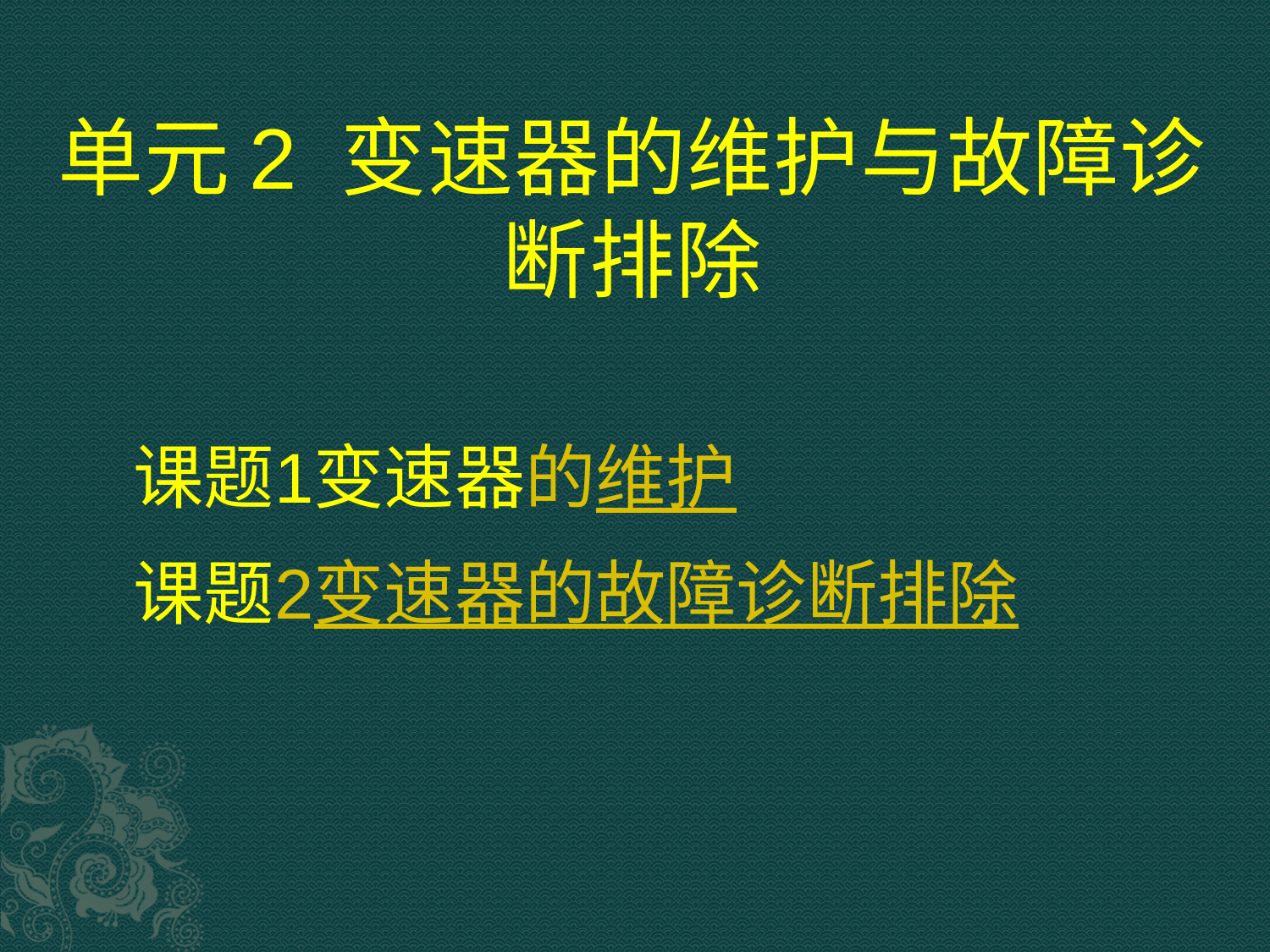

# 单元2 变速器的维护与故障诊断排除
     课题1变速器的维护
     课题2变速器的故障诊断排除